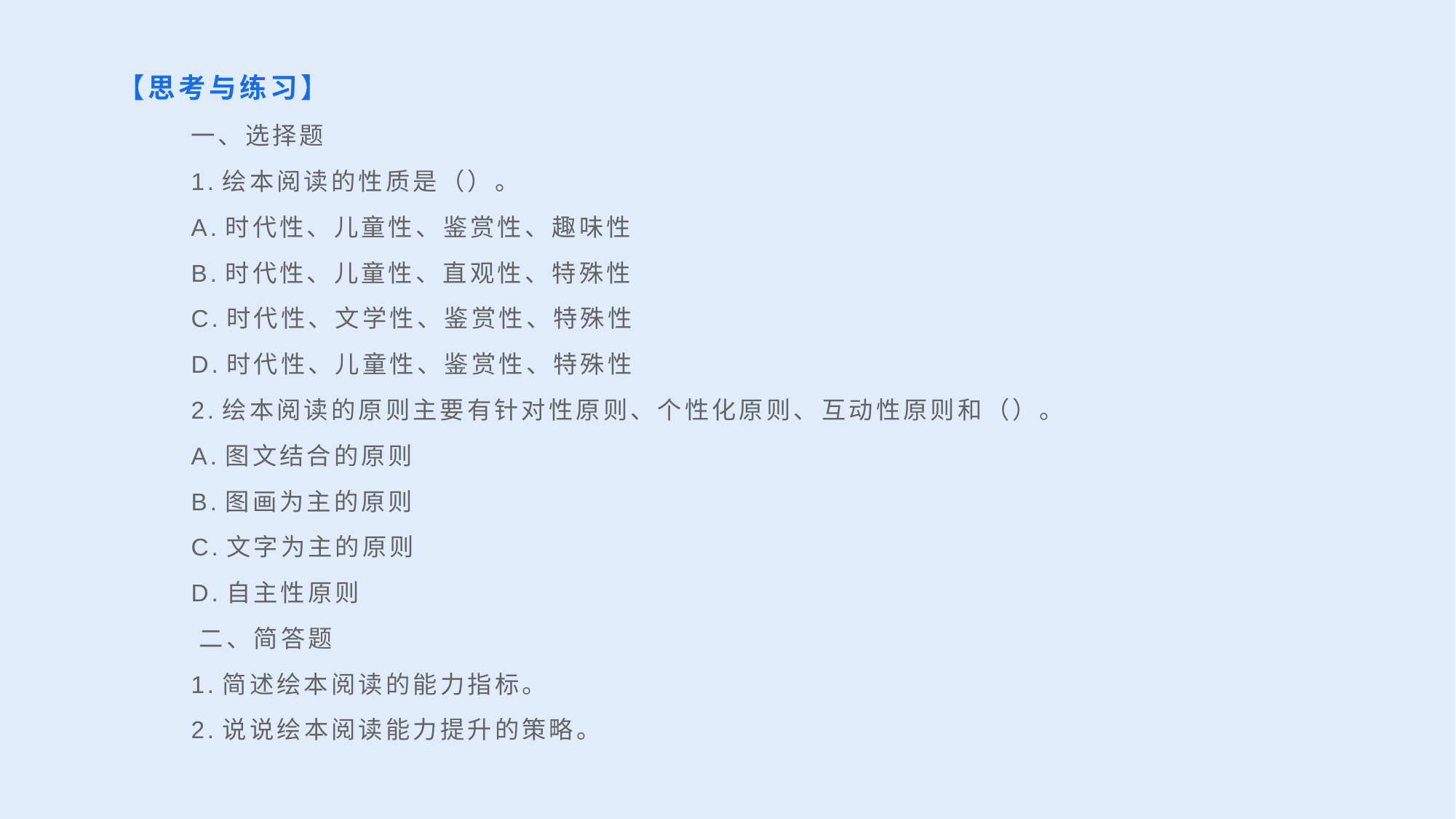

【思考与练习】
一、选择题
1.绘本阅读的性质是（）。
A.时代性、儿童性、鉴赏性、趣味性
B.时代性、儿童性、直观性、特殊性
C.时代性、文学性、鉴赏性、特殊性
D.时代性、儿童性、鉴赏性、特殊性
2.绘本阅读的原则主要有针对性原则、个性化原则、互动性原则和（）。
A.图文结合的原则
B.图画为主的原则
C.文字为主的原则
D.自主性原则
 二、简答题
1.简述绘本阅读的能力指标。
2.说说绘本阅读能力提升的策略。